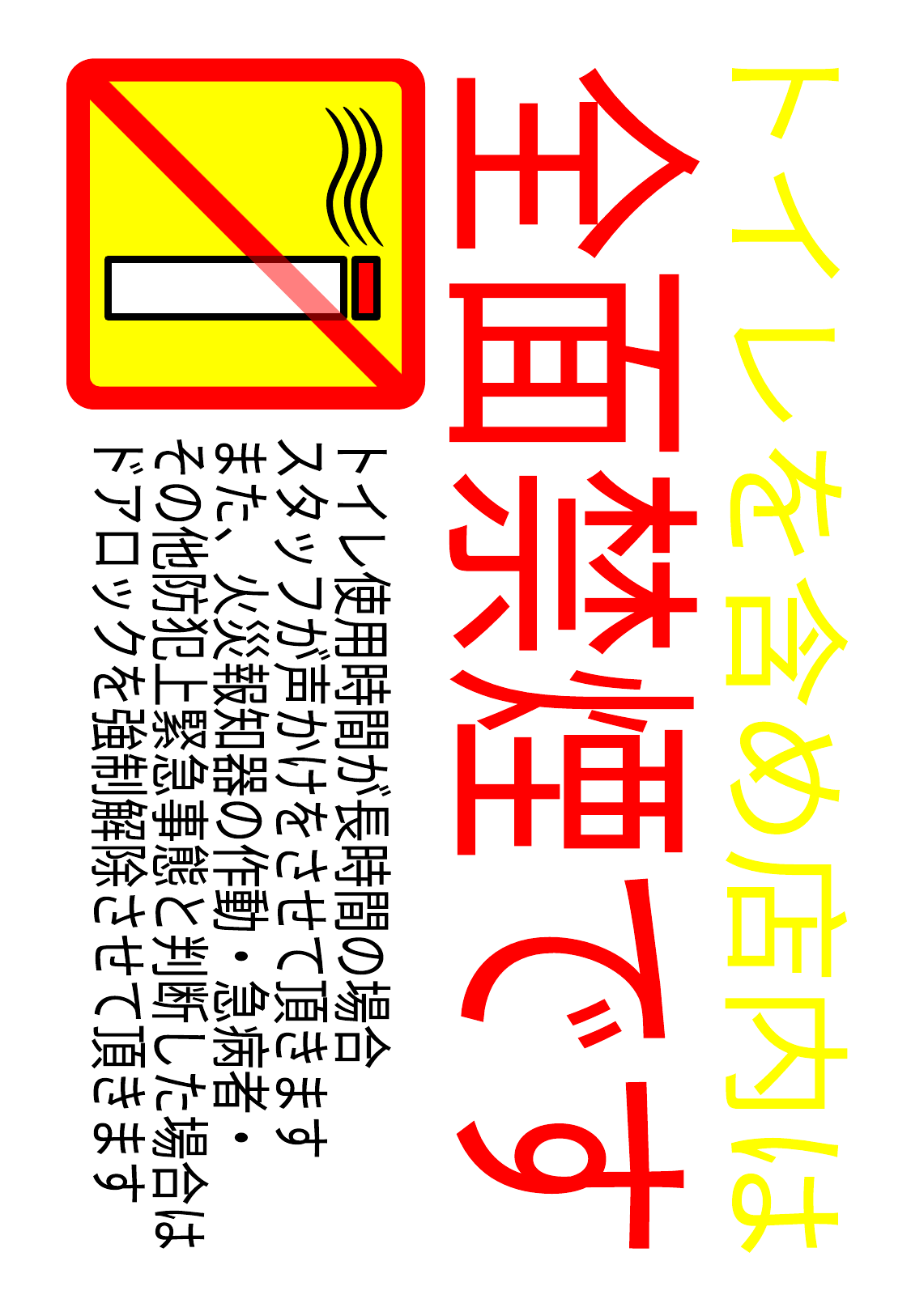

全面禁煙です
トイレを含め店内は
トイレ使用時間が長時間の場合
スタッフが声かけをさせて頂きます
また、火災報知器の作動・急病者・
その他防犯上緊急事態と判断した場合は
ドアロックを強制解除させて頂きます